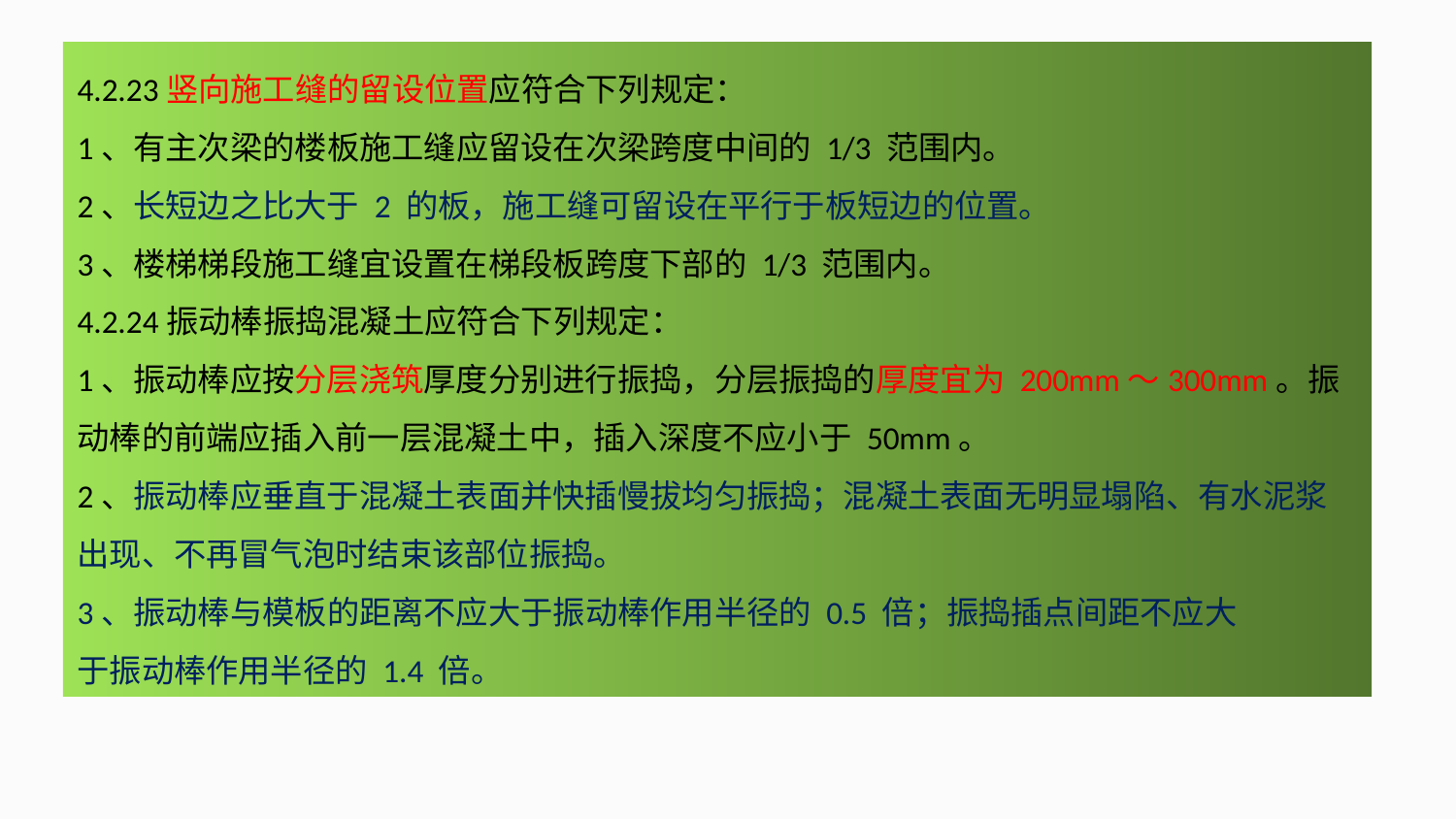

4.2.23竖向施工缝的留设位置应符合下列规定：
1、有主次梁的楼板施工缝应留设在次梁跨度中间的 1/3 范围内。
2、长短边之比大于 2 的板，施工缝可留设在平行于板短边的位置。
3、楼梯梯段施工缝宜设置在梯段板跨度下部的 1/3 范围内。
4.2.24振动棒振捣混凝土应符合下列规定：
1、振动棒应按分层浇筑厚度分别进行振捣，分层振捣的厚度宜为 200mm～300mm。振动棒的前端应插入前一层混凝土中，插入深度不应小于 50mm。
2、振动棒应垂直于混凝土表面并快插慢拔均匀振捣；混凝土表面无明显塌陷、有水泥浆出现、不再冒气泡时结束该部位振捣。
3、振动棒与模板的距离不应大于振动棒作用半径的 0.5 倍；振捣插点间距不应大
于振动棒作用半径的 1.4 倍。